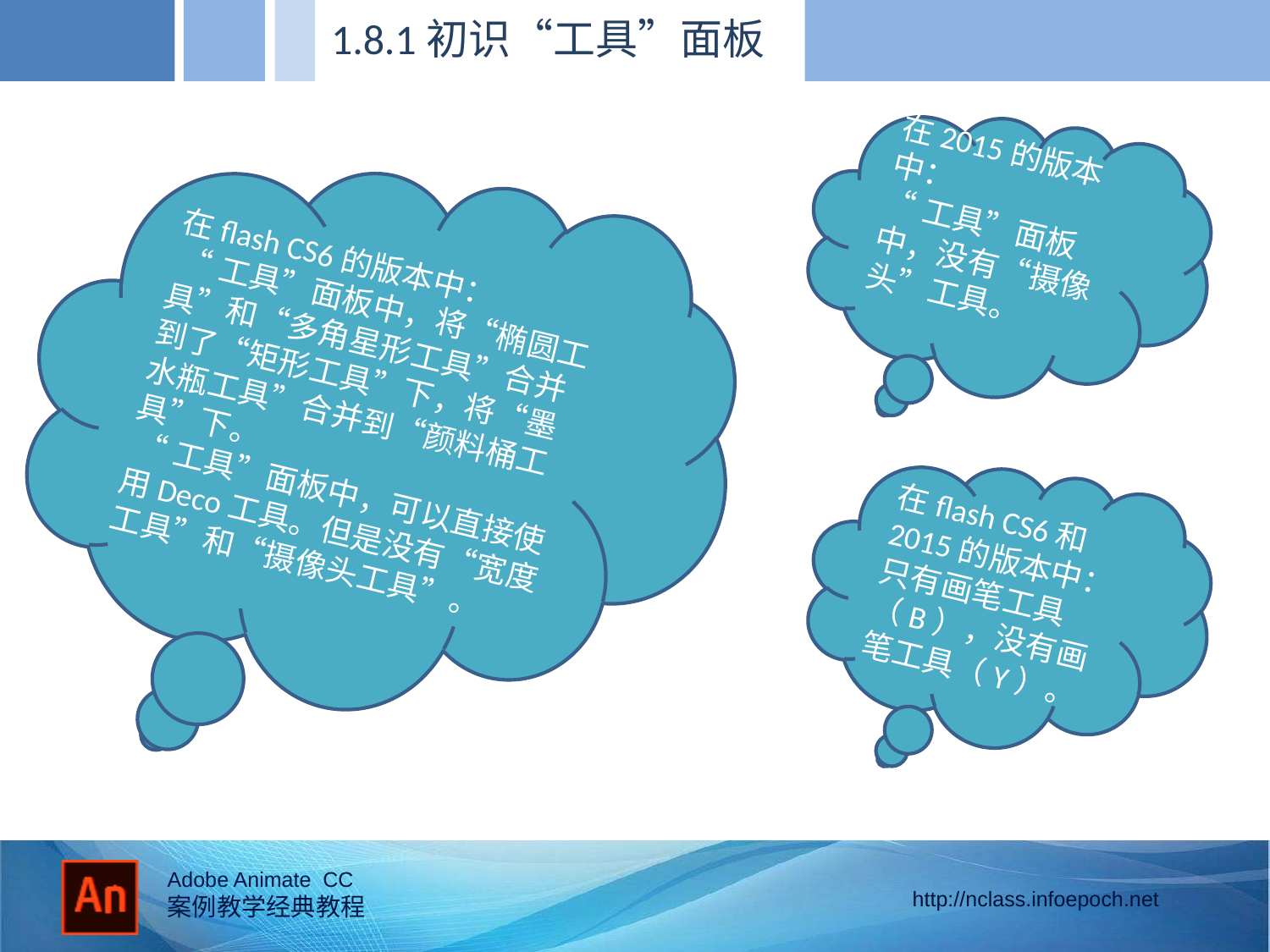

1.8.1初识“工具”面板
在2015的版本中：
“工具”面板中，没有“摄像头”工具。

在flash CS6的版本中：
 “工具”面板中，将“椭圆工具”和“多角星形工具”合并到了“矩形工具”下，将“墨水瓶工具”合并到“颜料桶工具”下。
 “工具”面板中，可以直接使用Deco工具。但是没有“宽度工具”和“摄像头工具”。
在flash CS6和2015的版本中：
只有画笔工具（B），没有画笔工具（Y）。